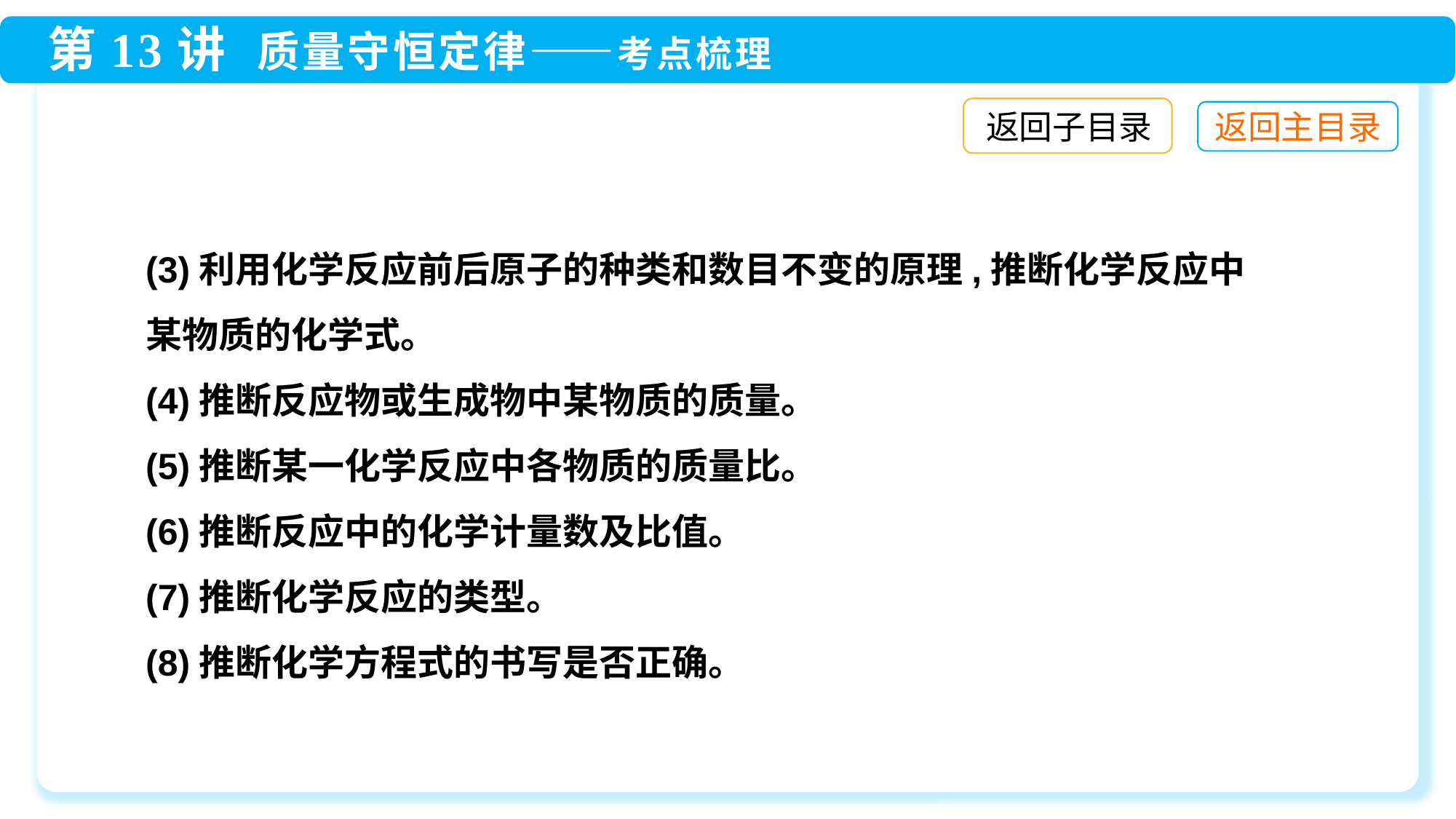

返回子目录
(3)利用化学反应前后原子的种类和数目不变的原理,推断化学反应中某物质的化学式。
(4)推断反应物或生成物中某物质的质量。
(5)推断某一化学反应中各物质的质量比。
(6)推断反应中的化学计量数及比值。
(7)推断化学反应的类型。
(8)推断化学方程式的书写是否正确。